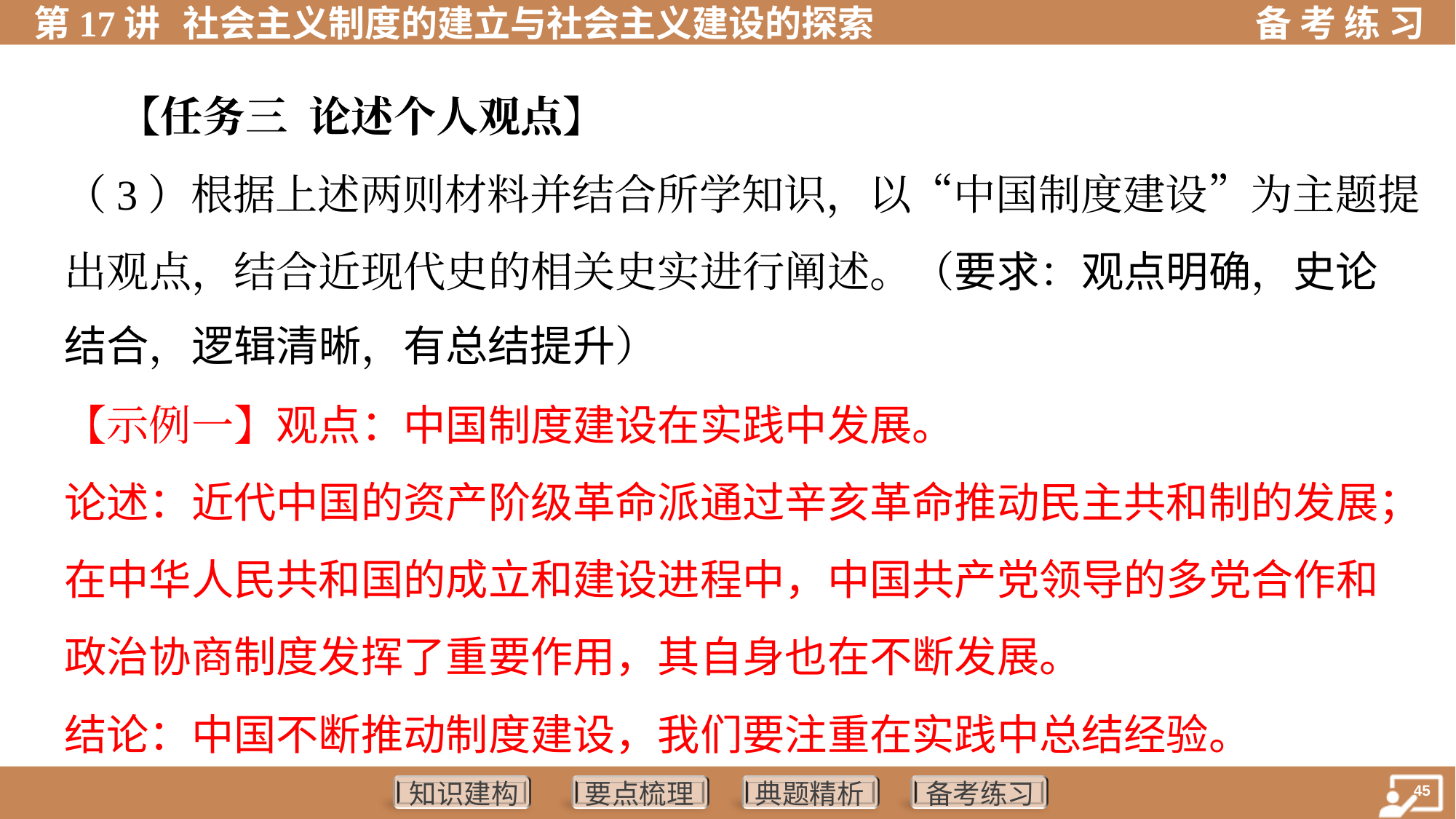

【任务三  论述个人观点】
（3）根据上述两则材料并结合所学知识，以“中国制度建设”为主题提
出观点，结合近现代史的相关史实进行阐述。（要求：观点明确，史论
结合，逻辑清晰，有总结提升）
【示例一】观点：中国制度建设在实践中发展。
论述：近代中国的资产阶级革命派通过辛亥革命推动民主共和制的发展；
在中华人民共和国的成立和建设进程中，中国共产党领导的多党合作和
政治协商制度发挥了重要作用，其自身也在不断发展。
结论：中国不断推动制度建设，我们要注重在实践中总结经验。